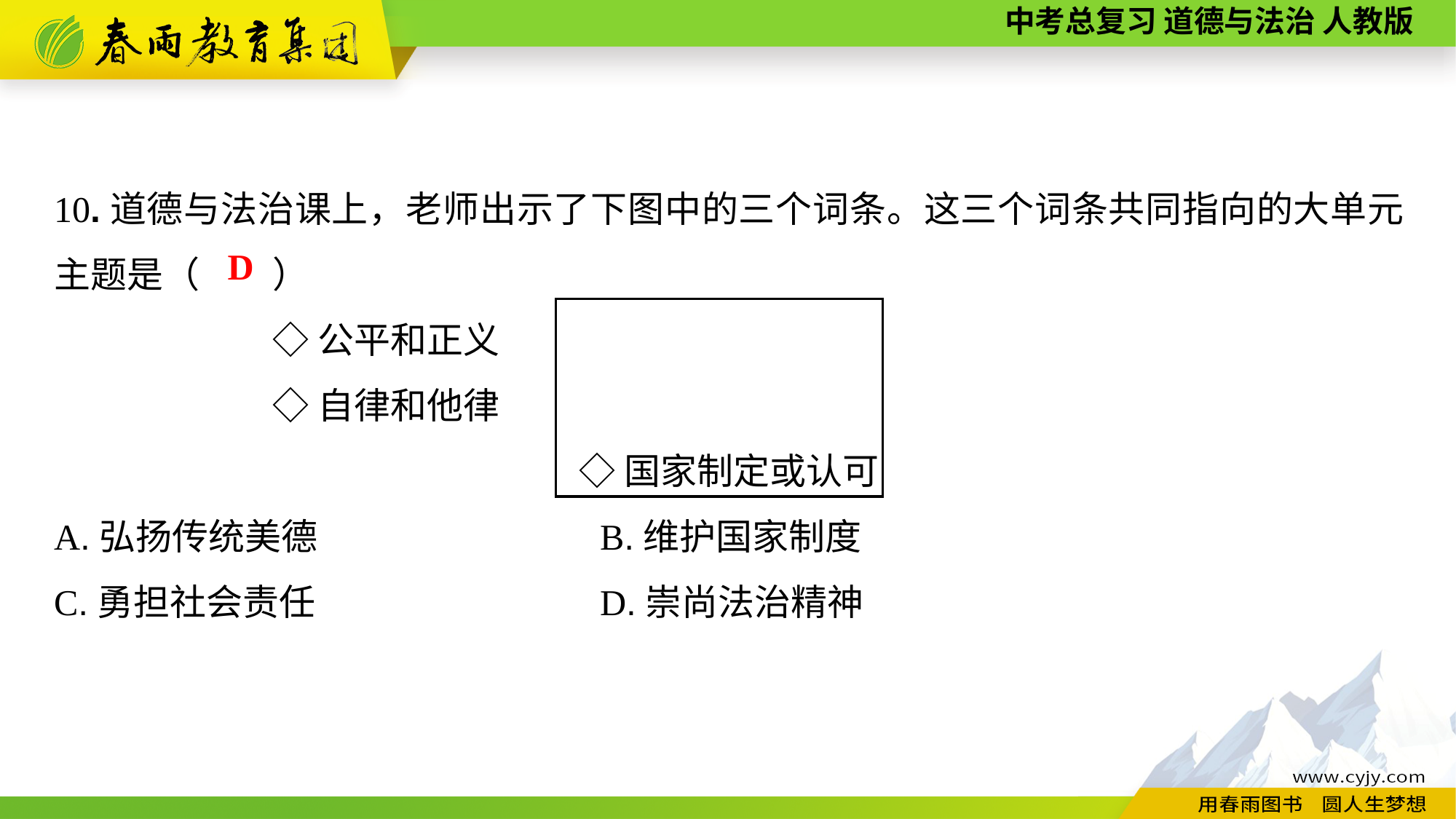

10.道德与法治课上，老师出示了下图中的三个词条。这三个词条共同指向的大单元主题是（　　）
		◇公平和正义
		◇自律和他律
◇国家制定或认可
A.弘扬传统美德			B.维护国家制度
C.勇担社会责任			D.崇尚法治精神
D